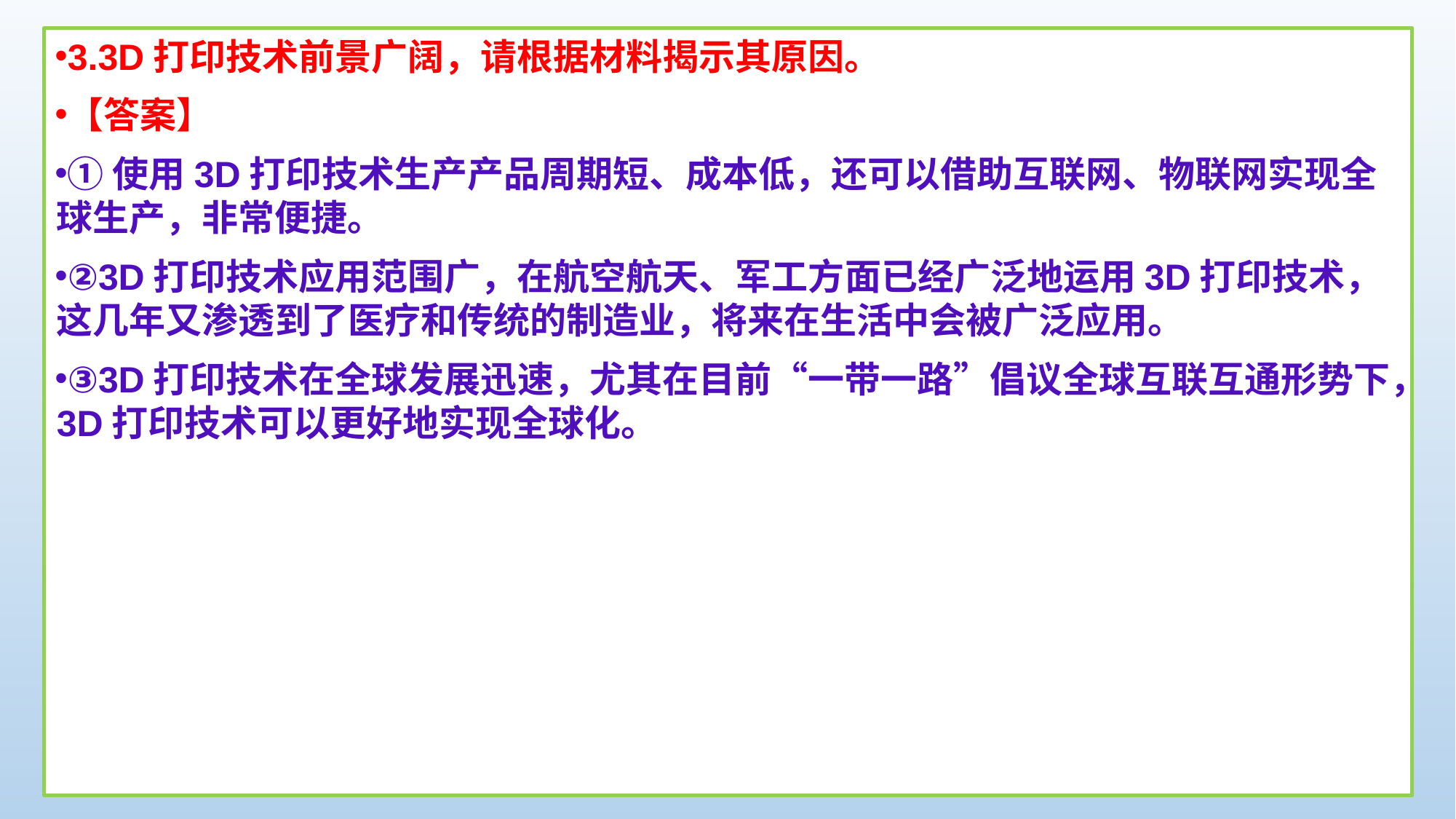

3.3D打印技术前景广阔，请根据材料揭示其原因。
【答案】
①使用3D打印技术生产产品周期短、成本低，还可以借助互联网、物联网实现全球生产，非常便捷。
②3D打印技术应用范围广，在航空航天、军工方面已经广泛地运用3D打印技术，这几年又渗透到了医疗和传统的制造业，将来在生活中会被广泛应用。
③3D打印技术在全球发展迅速，尤其在目前“一带一路”倡议全球互联互通形势下，3D打印技术可以更好地实现全球化。